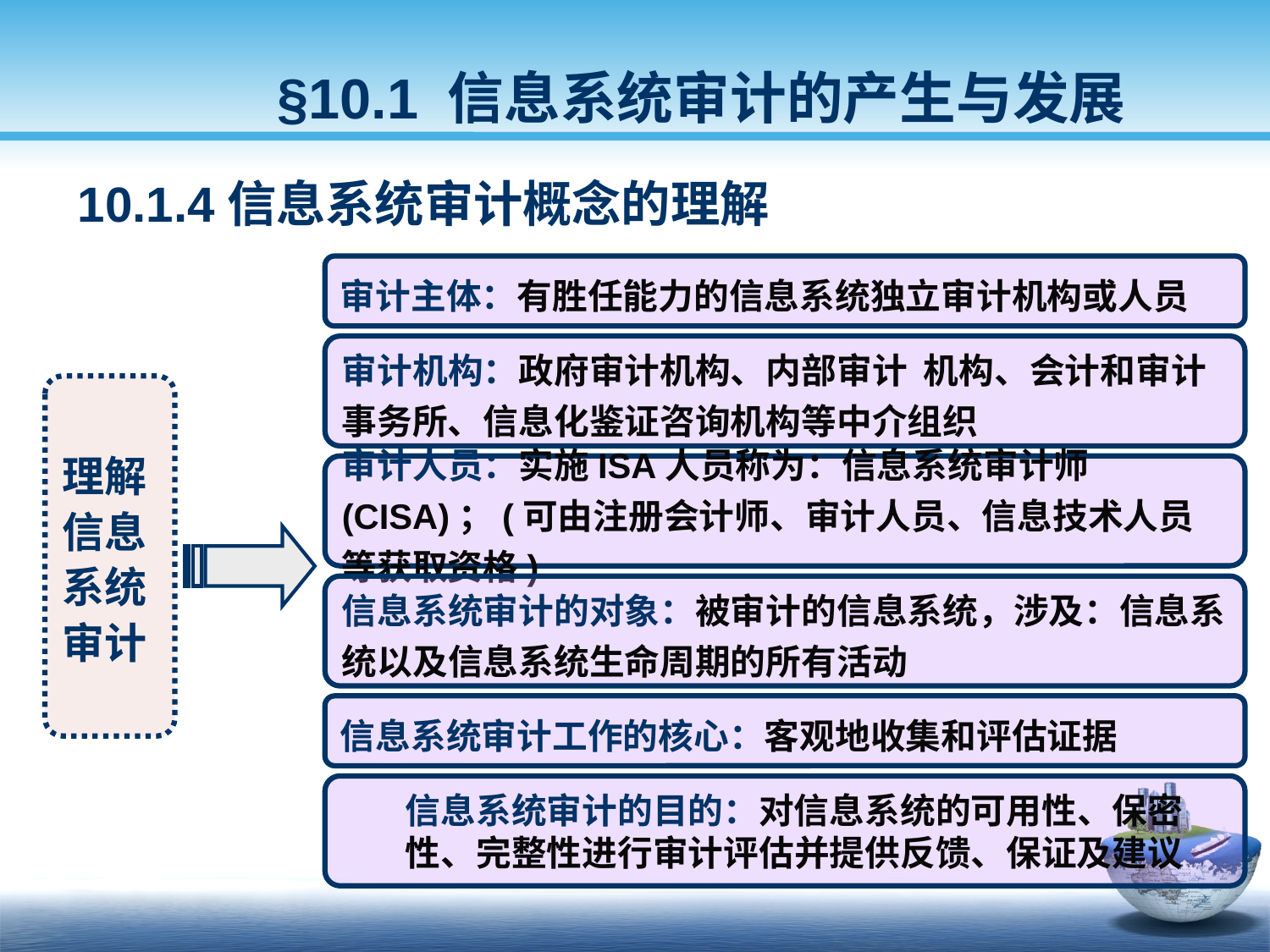

§10.1 信息系统审计的产生与发展
10.1.4信息系统审计概念的理解
审计主体：有胜任能力的信息系统独立审计机构或人员
审计机构：政府审计机构、内部审计  机构、会计和审计事务所、信息化鉴证咨询机构等中介组织
理解信息系统审计
审计人员：实施ISA人员称为：信息系统审计师(CISA)；(可由注册会计师、审计人员、信息技术人员等获取资格)

信息系统审计的对象：被审计的信息系统，涉及：信息系统以及信息系统生命周期的所有活动
信息系统审计工作的核心：客观地收集和评估证据
信息系统审计的目的：对信息系统的可用性、保密性、完整性进行审计评估并提供反馈、保证及建议